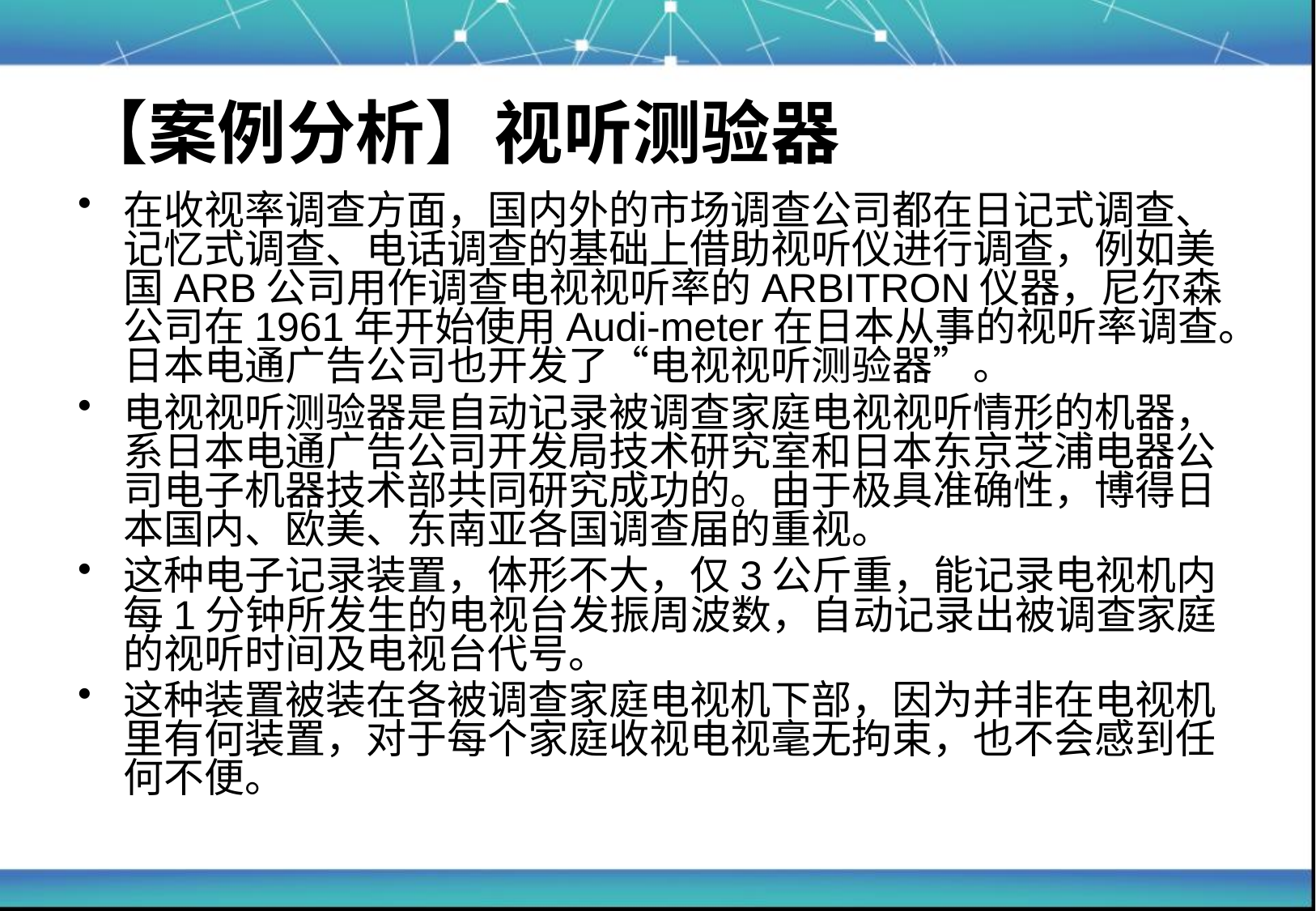

# 【案例分析】视听测验器
在收视率调查方面，国内外的市场调查公司都在日记式调查、记忆式调查、电话调查的基础上借助视听仪进行调查，例如美国ARB公司用作调查电视视听率的ARBITRON仪器，尼尔森公司在1961年开始使用Audi-meter在日本从事的视听率调查。日本电通广告公司也开发了“电视视听测验器”。
电视视听测验器是自动记录被调查家庭电视视听情形的机器，系日本电通广告公司开发局技术研究室和日本东京芝浦电器公司电子机器技术部共同研究成功的。由于极具准确性，博得日本国内、欧美、东南亚各国调查届的重视。
这种电子记录装置，体形不大，仅3公斤重，能记录电视机内每1分钟所发生的电视台发振周波数，自动记录出被调查家庭的视听时间及电视台代号。
这种装置被装在各被调查家庭电视机下部，因为并非在电视机里有何装置，对于每个家庭收视电视毫无拘束，也不会感到任何不便。